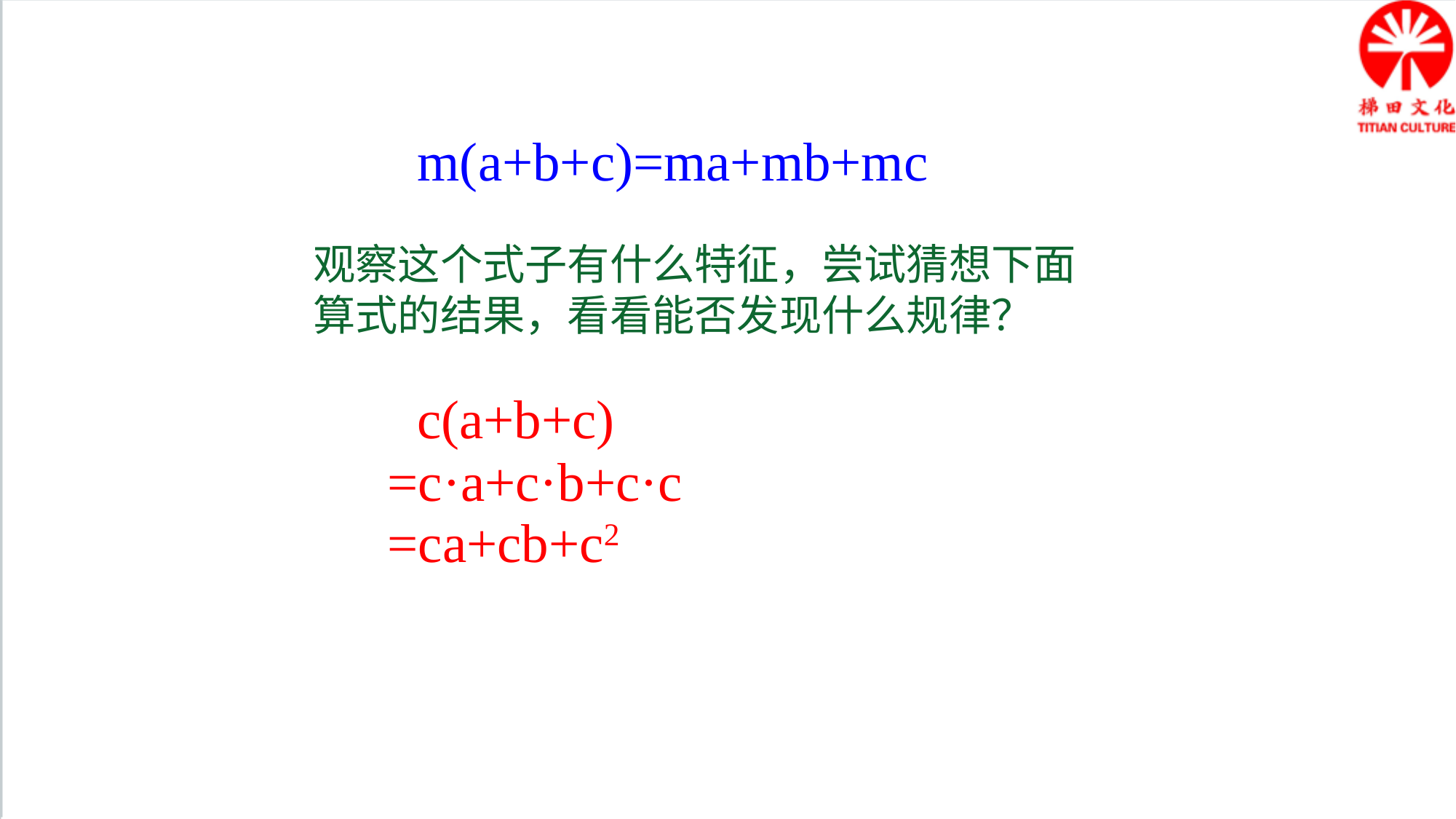

m(a+b+c)=ma+mb+mc
观察这个式子有什么特征，尝试猜想下面算式的结果，看看能否发现什么规律？
 c(a+b+c)
 =c·a+c·b+c·c
 =ca+cb+c2